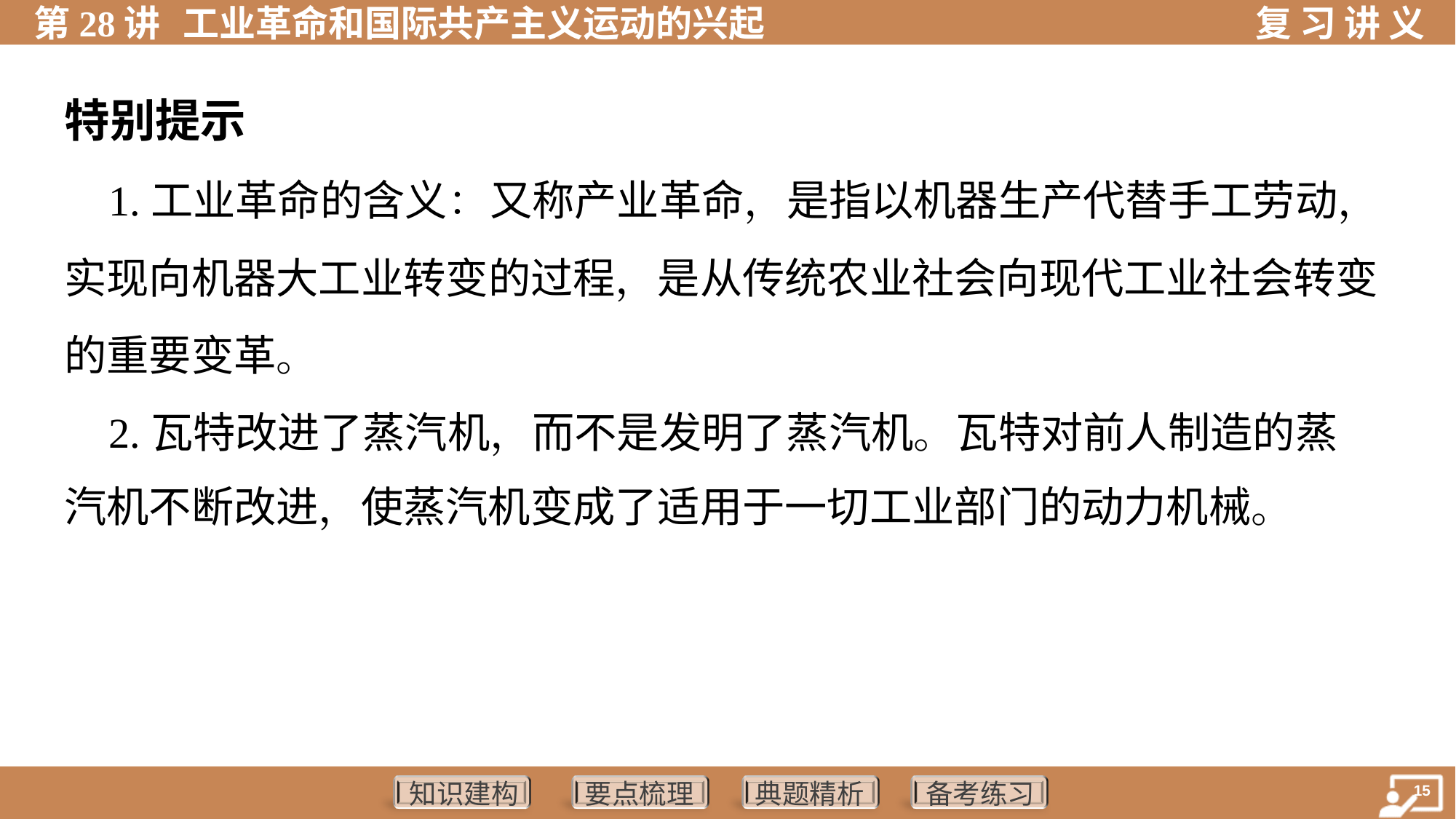

特别提示
    1.工业革命的含义：又称产业革命，是指以机器生产代替手工劳动，
实现向机器大工业转变的过程，是从传统农业社会向现代工业社会转变
的重要变革。
    2.瓦特改进了蒸汽机，而不是发明了蒸汽机。瓦特对前人制造的蒸
汽机不断改进，使蒸汽机变成了适用于一切工业部门的动力机械。